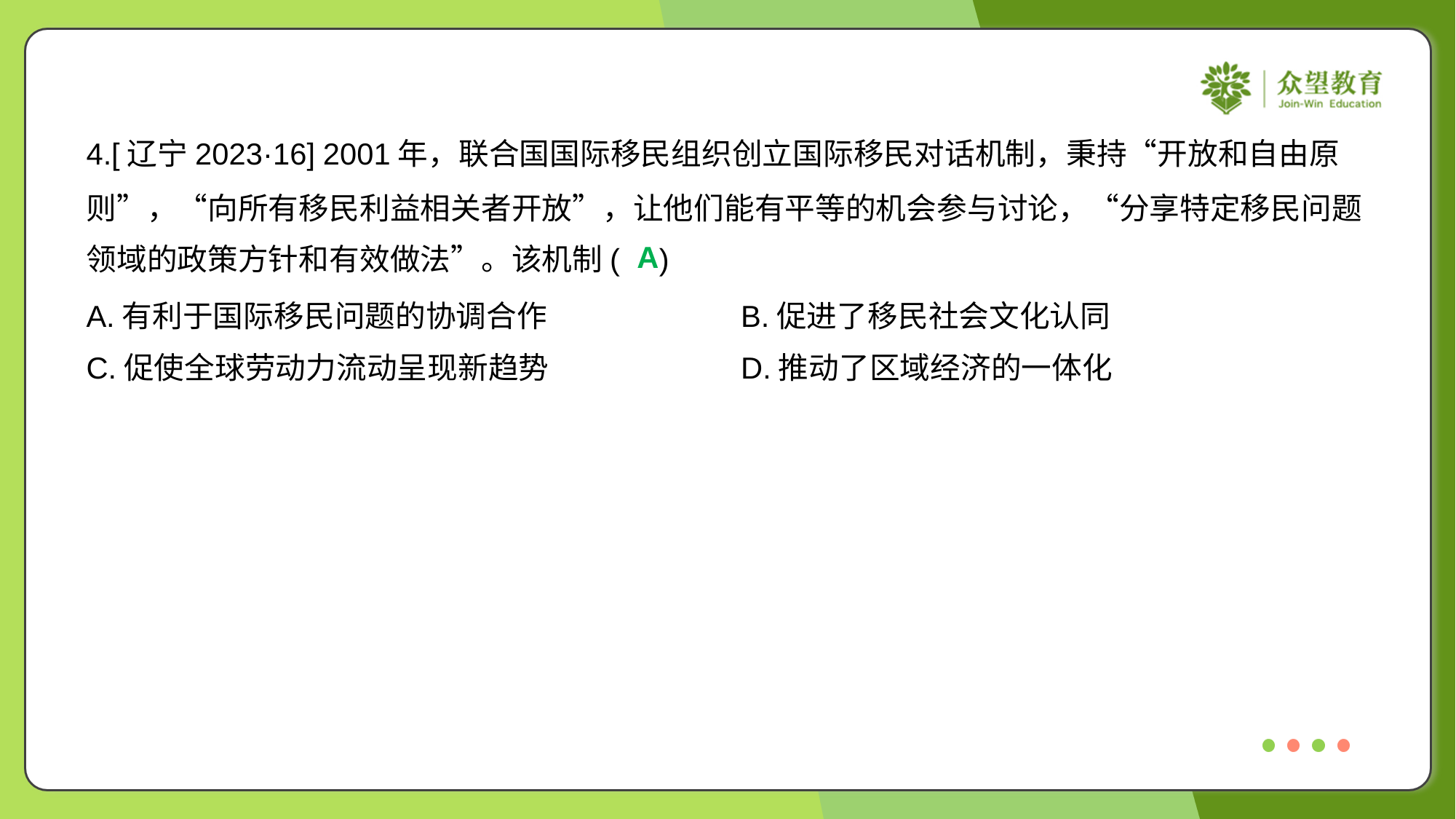

4.[辽宁2023·16] 2001年，联合国国际移民组织创立国际移民对话机制，秉持“开放和自由原
则”，“向所有移民利益相关者开放”，让他们能有平等的机会参与讨论，“分享特定移民问题
领域的政策方针和有效做法”。该机制(     )
A
A.有利于国际移民问题的协调合作	B.促进了移民社会文化认同
C.促使全球劳动力流动呈现新趋势	D.推动了区域经济的一体化